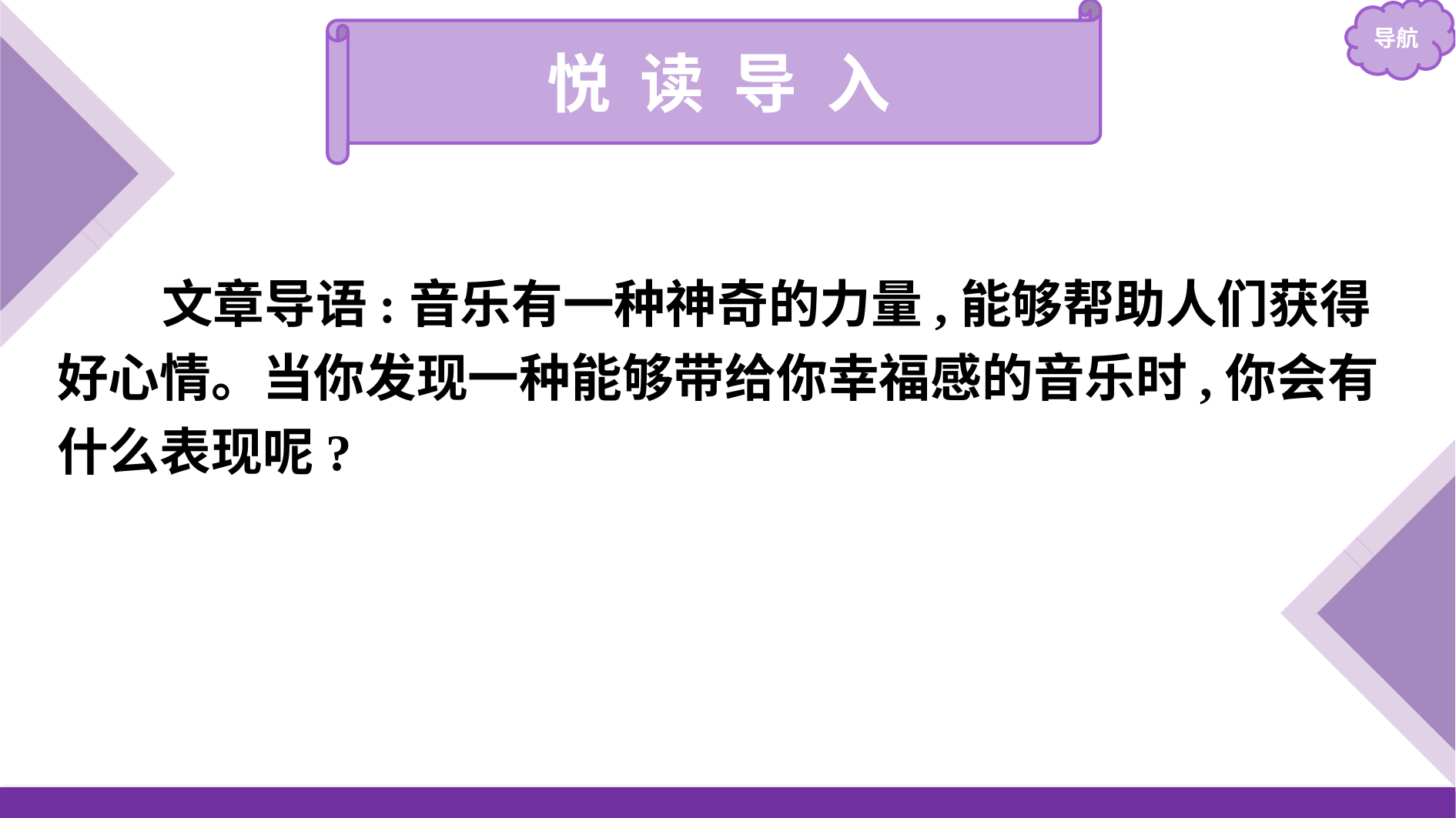

悦  读  导  入
文章导语:音乐有一种神奇的力量,能够帮助人们获得好心情。当你发现一种能够带给你幸福感的音乐时,你会有什么表现呢?